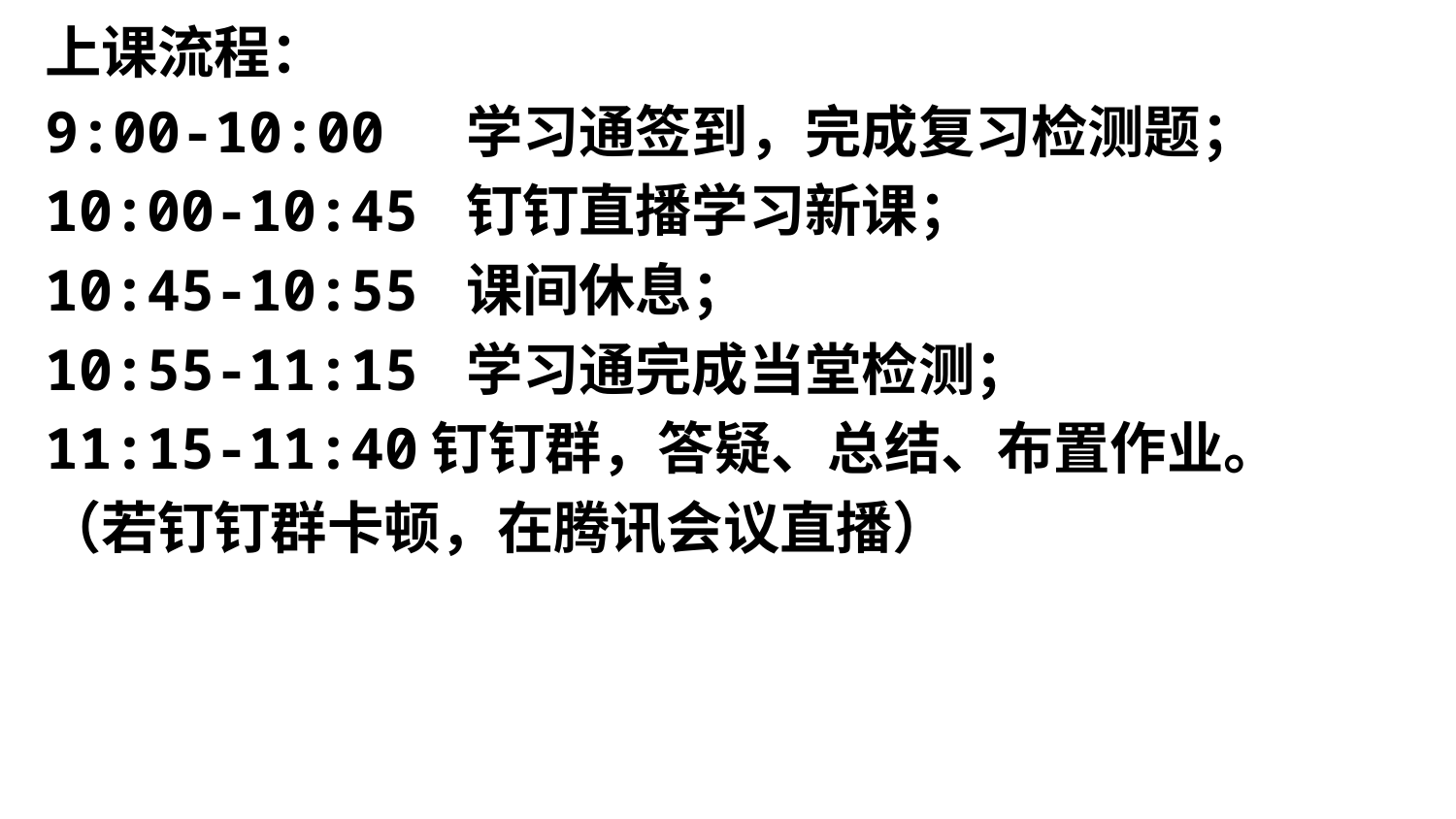

上课流程：
9:00-10:00  学习通签到，完成复习检测题；
10:00-10:45 钉钉直播学习新课；
10:45-10:55 课间休息；
10:55-11:15 学习通完成当堂检测；
11:15-11:40钉钉群，答疑、总结、布置作业。
（若钉钉群卡顿，在腾讯会议直播）